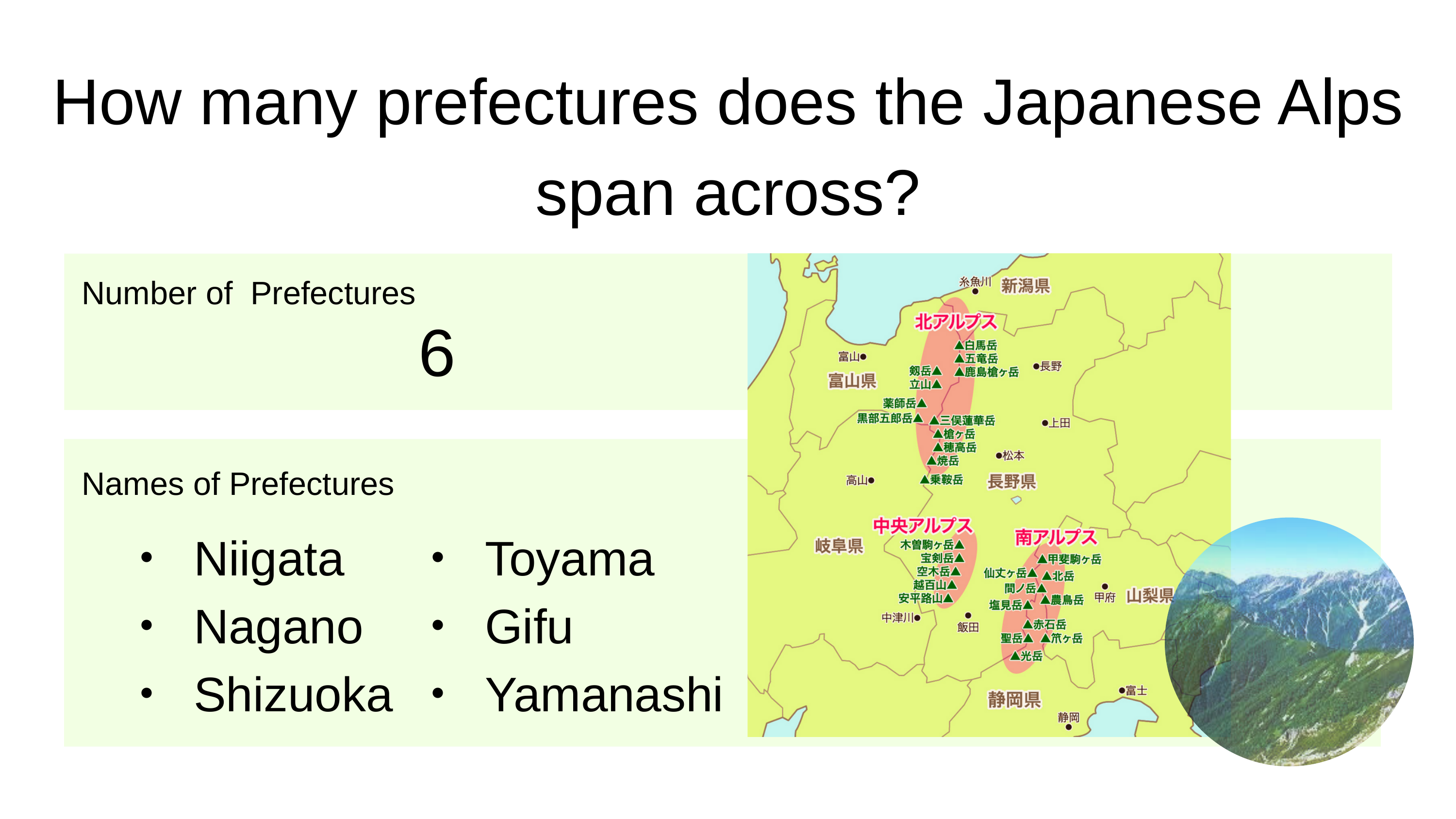

How many prefectures does the Japanese Alps span across?

6
Number of  Prefectures

Names of Prefectures
・ Niigata	・ Toyama
・ Nagano	・ Gifu
・ Shizuoka	・ Yamanashi